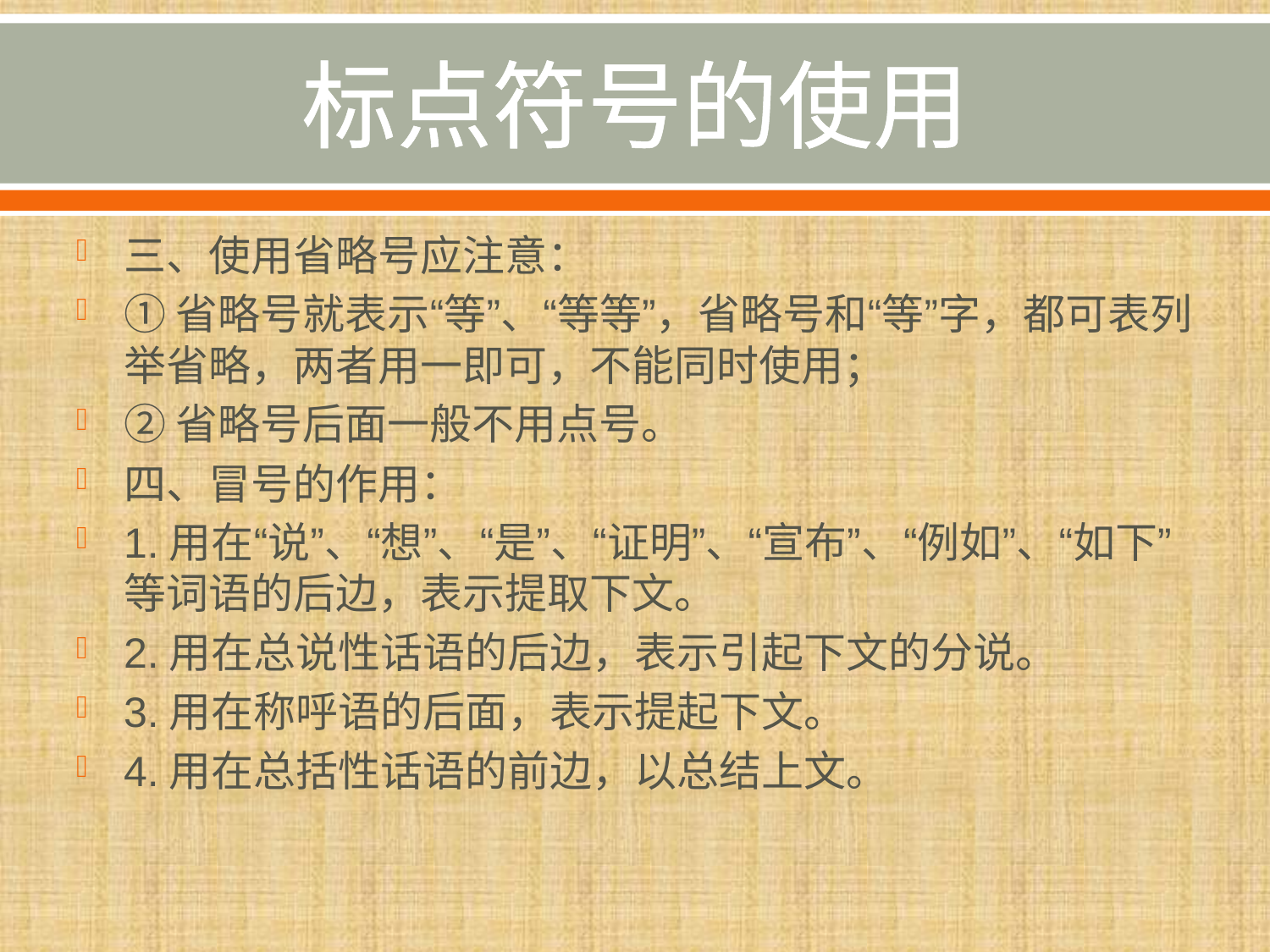

# 标点符号的使用
三、使用省略号应注意：
①省略号就表示“等”、“等等”，省略号和“等”字，都可表列举省略，两者用一即可，不能同时使用；
②省略号后面一般不用点号。
四、冒号的作用：
1.用在“说”、“想”、“是”、“证明”、“宣布”、“例如”、“如下”等词语的后边，表示提取下文。
2.用在总说性话语的后边，表示引起下文的分说。
3.用在称呼语的后面，表示提起下文。
4.用在总括性话语的前边，以总结上文。